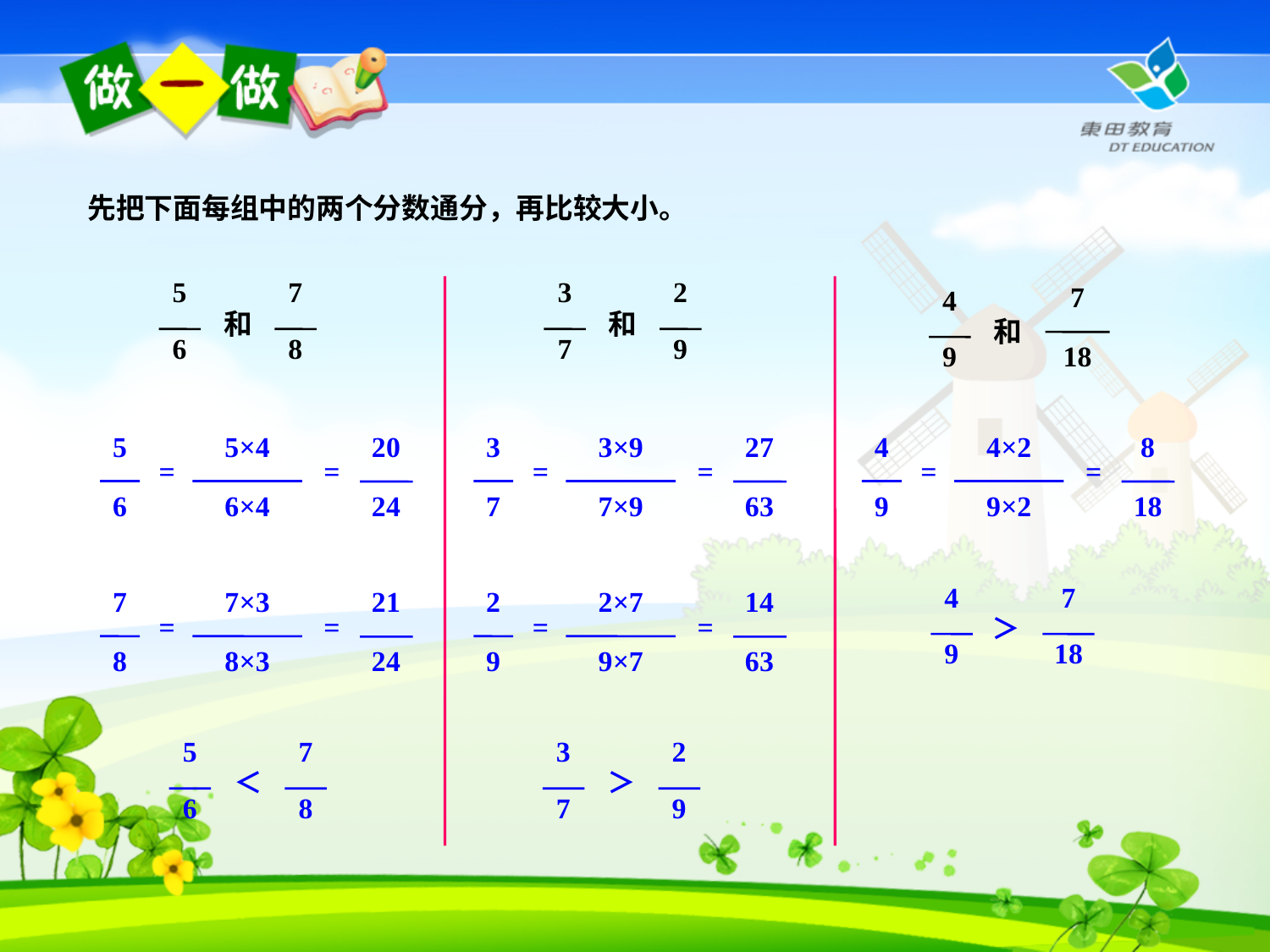

先把下面每组中的两个分数通分，再比较大小。
5
6

7
8

和
3
7

2
9

和
7
18

4
9

和

5
6

5×4
6×4

=
20
24

=
3
7

3×9
7×9

=
27
63

=
4
9

4×2
9×2

=
8
18

=
7
8

7×3
8×3

=
21
24

=
2
9

2×7
9×7

=
14
63

=
4
9

7
18

＞
5
6

7
8

＜
3
7

2
9

＞